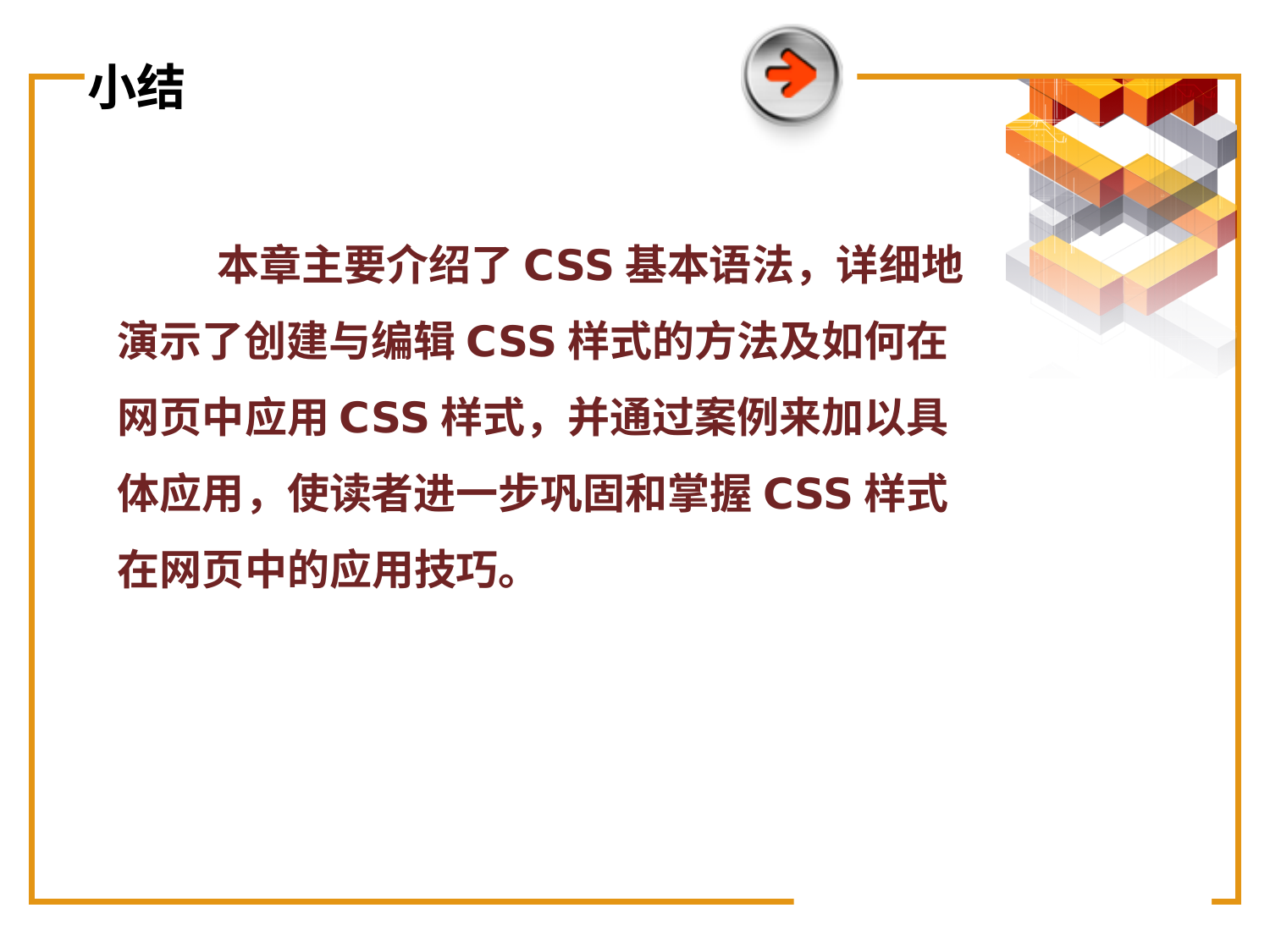

# 小结
本章主要介绍了CSS基本语法，详细地演示了创建与编辑CSS样式的方法及如何在网页中应用CSS样式，并通过案例来加以具体应用，使读者进一步巩固和掌握CSS样式在网页中的应用技巧。